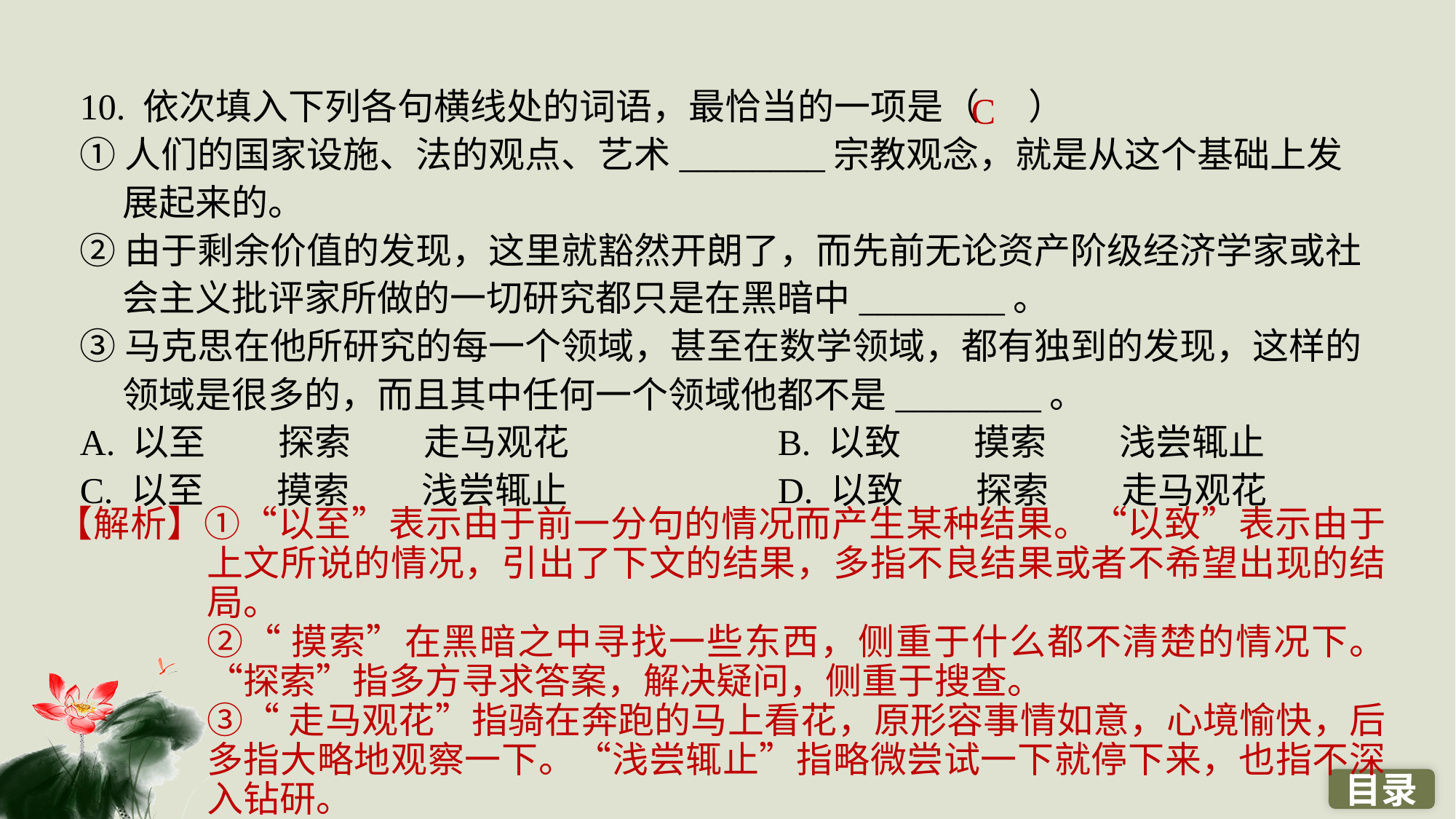

10. 依次填入下列各句横线处的词语，最恰当的一项是（      ）
①人们的国家设施、法的观点、艺术________宗教观念，就是从这个基础上发展起来的。
②由于剩余价值的发现，这里就豁然开朗了，而先前无论资产阶级经济学家或社会主义批评家所做的一切研究都只是在黑暗中________。
③马克思在他所研究的每一个领域，甚至在数学领域，都有独到的发现，这样的领域是很多的，而且其中任何一个领域他都不是________。
A. 以至　　探索　　走马观花 		B. 以致　　摸索　　浅尝辄止
C. 以至　　摸索　　浅尝辄止 		D. 以致　　探索　　走马观花
C
【解析】①“以至”表示由于前一分句的情况而产生某种结果。“以致”表示由于上文所说的情况，引出了下文的结果，多指不良结果或者不希望出现的结局。
②“摸索”在黑暗之中寻找一些东西，侧重于什么都不清楚的情况下。“探索”指多方寻求答案，解决疑问，侧重于搜查。
③“走马观花”指骑在奔跑的马上看花，原形容事情如意，心境愉快，后多指大略地观察一下。“浅尝辄止”指略微尝试一下就停下来，也指不深入钻研。